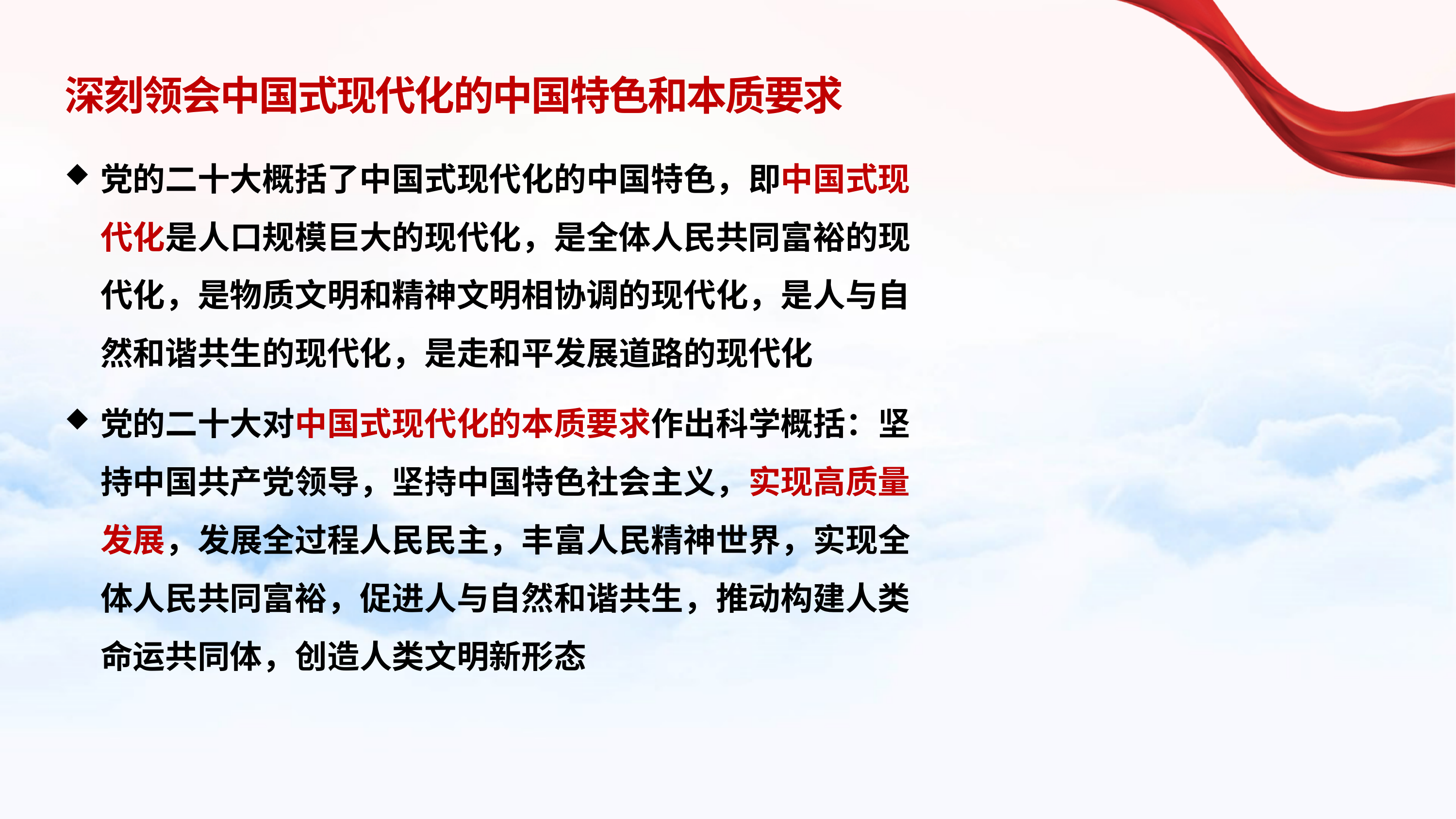

# 深刻领会中国式现代化的中国特色和本质要求
党的二十大概括了中国式现代化的中国特色，即中国式现代化是人口规模巨大的现代化，是全体人民共同富裕的现代化，是物质文明和精神文明相协调的现代化，是人与自然和谐共生的现代化，是走和平发展道路的现代化
党的二十大对中国式现代化的本质要求作出科学概括：坚持中国共产党领导，坚持中国特色社会主义，实现高质量发展，发展全过程人民民主，丰富人民精神世界，实现全体人民共同富裕，促进人与自然和谐共生，推动构建人类命运共同体，创造人类文明新形态